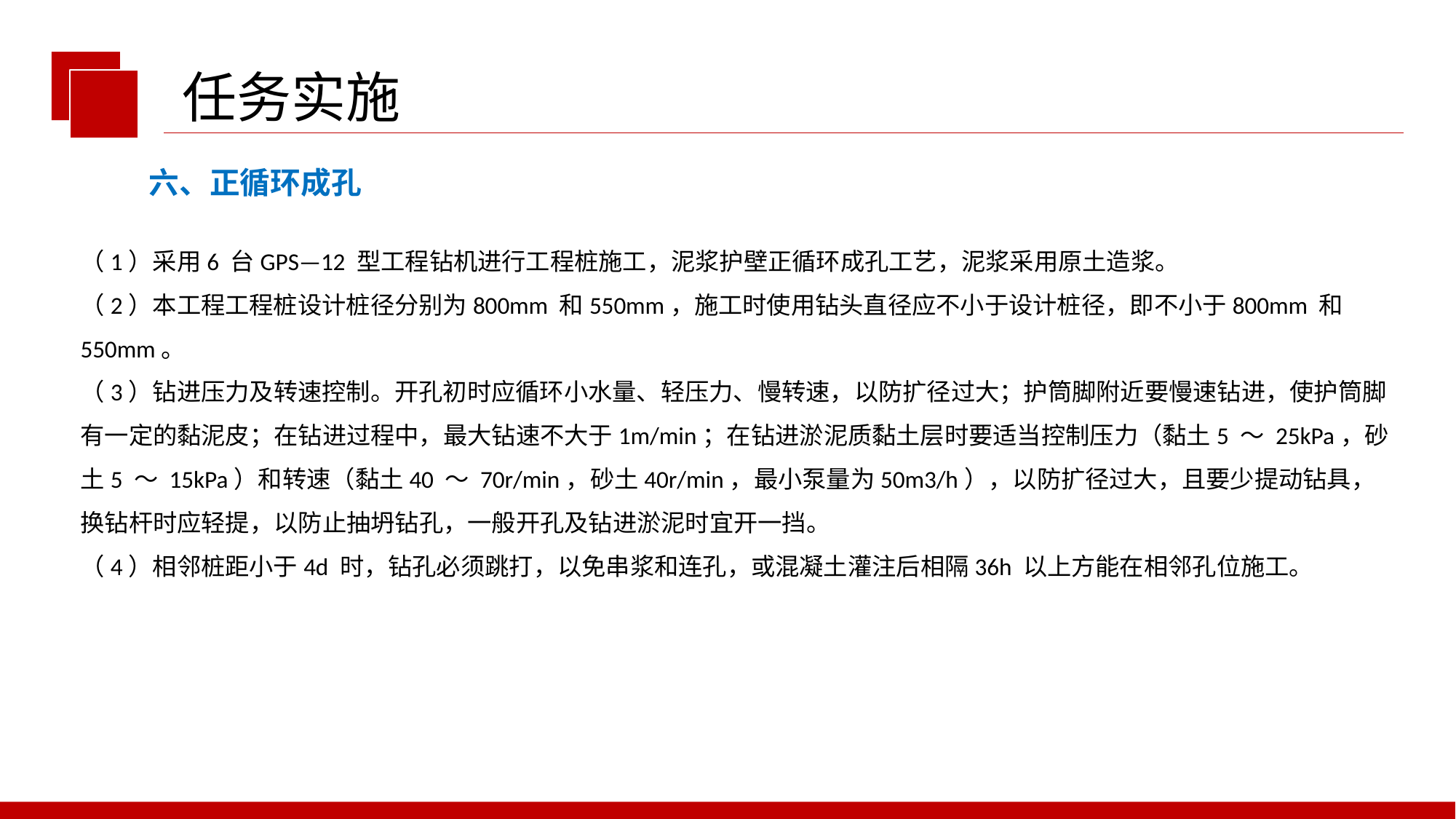

任务实施
六、正循环成孔
（1）采用6 台GPS—12 型工程钻机进行工程桩施工，泥浆护壁正循环成孔工艺，泥浆采用原土造浆。
（2）本工程工程桩设计桩径分别为800mm 和550mm，施工时使用钻头直径应不小于设计桩径，即不小于800mm 和550mm。
（3）钻进压力及转速控制。开孔初时应循环小水量、轻压力、慢转速，以防扩径过大；护筒脚附近要慢速钻进，使护筒脚有一定的黏泥皮；在钻进过程中，最大钻速不大于1m/min；在钻进淤泥质黏土层时要适当控制压力（黏土5 ～ 25kPa，砂土5 ～ 15kPa）和转速（黏土40 ～ 70r/min，砂土40r/min，最小泵量为50m3/h），以防扩径过大，且要少提动钻具，换钻杆时应轻提，以防止抽坍钻孔，一般开孔及钻进淤泥时宜开一挡。
（4）相邻桩距小于4d 时，钻孔必须跳打，以免串浆和连孔，或混凝土灌注后相隔36h 以上方能在相邻孔位施工。